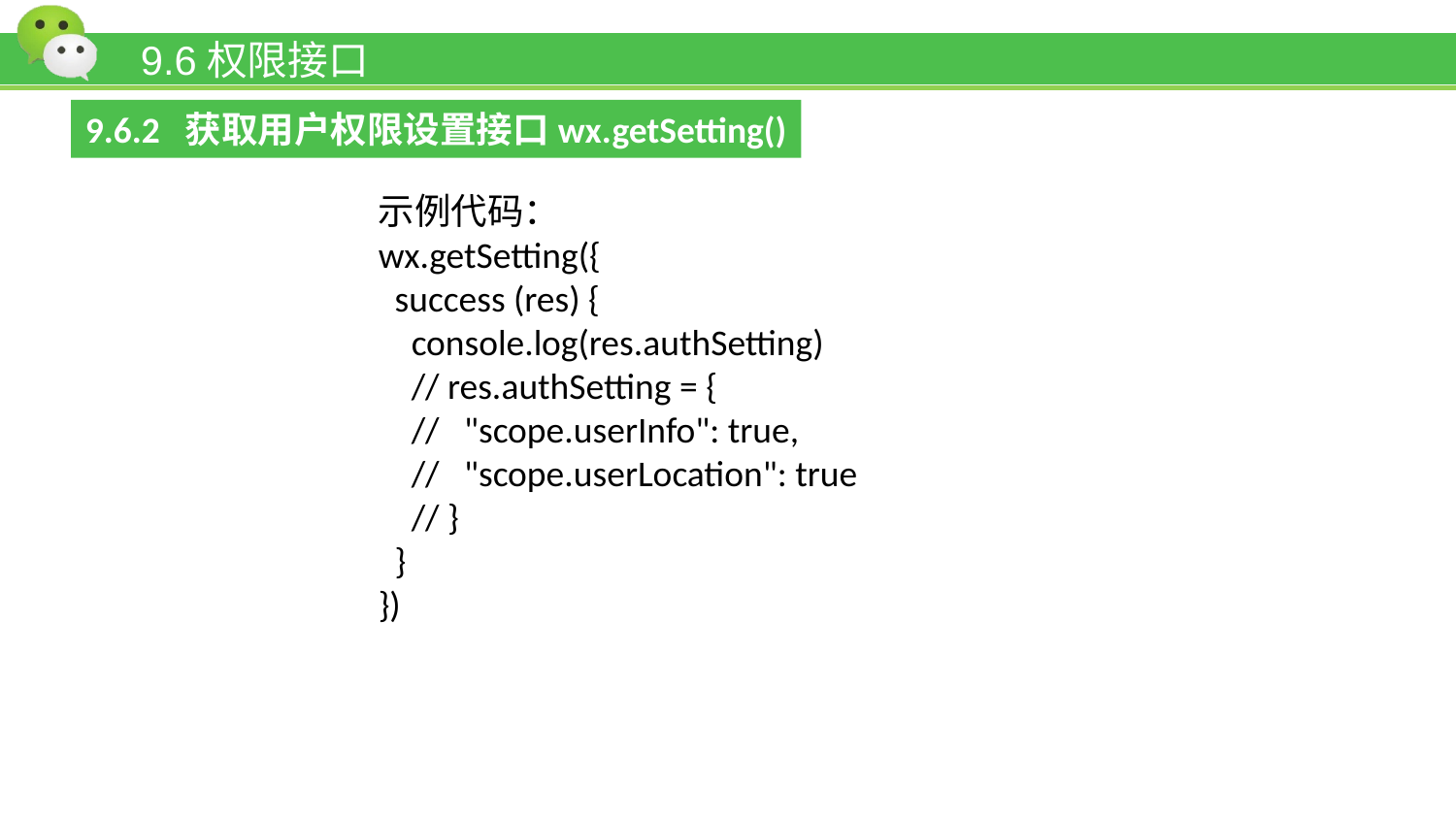

# 9.6权限接口
9.6.2  获取用户权限设置接口wx.getSetting()
示例代码：
wx.getSetting({
  success (res) {
    console.log(res.authSetting)
    // res.authSetting = {
    //   "scope.userInfo": true,
    //   "scope.userLocation": true
    // }
  }
})